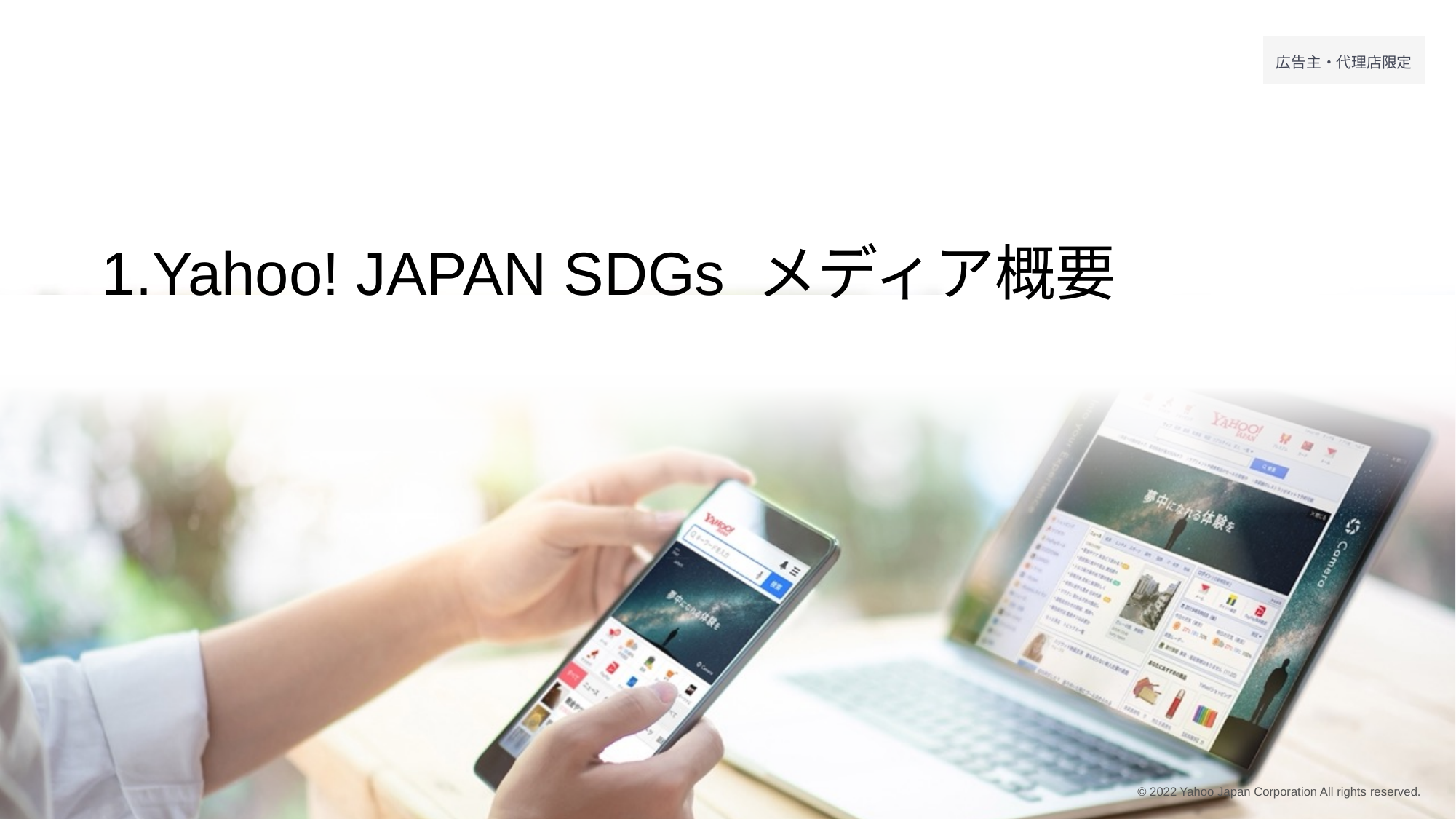

1.Yahoo! JAPAN SDGs メディア概要
© 2022 Yahoo Japan Corporation All rights reserved.